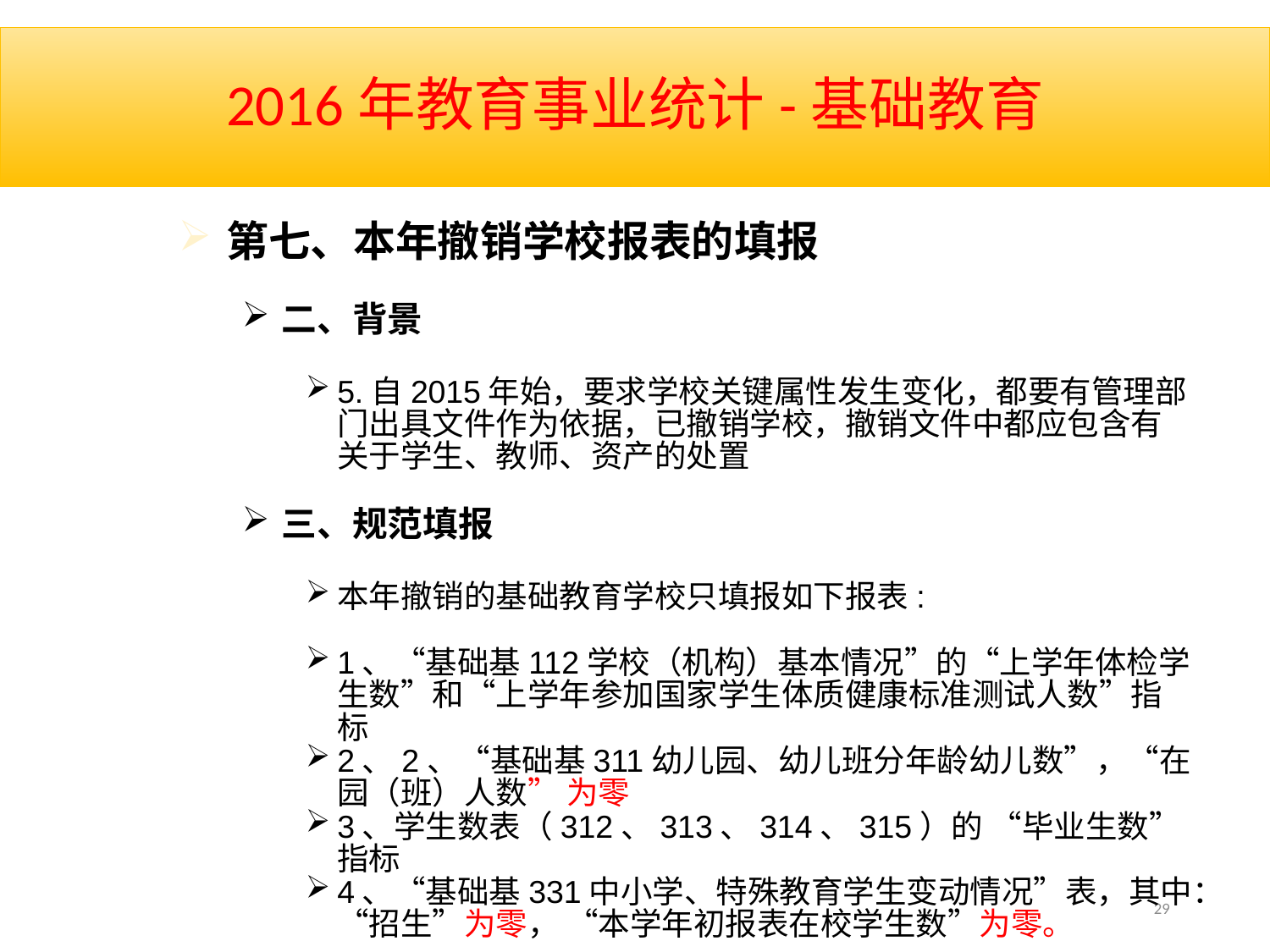

# 2016年教育事业统计-基础教育
第七、本年撤销学校报表的填报

二、背景

5.自2015年始，要求学校关键属性发生变化，都要有管理部门出具文件作为依据，已撤销学校，撤销文件中都应包含有关于学生、教师、资产的处置

三、规范填报

本年撤销的基础教育学校只填报如下报表:

1、“基础基112学校（机构）基本情况”的“上学年体检学生数”和“上学年参加国家学生体质健康标准测试人数”指标
2、2、“基础基311幼儿园、幼儿班分年龄幼儿数”，“在园（班）人数” 为零
3、学生数表（312、313、314、315）的 “毕业生数”指标
4、“基础基331中小学、特殊教育学生变动情况”表，其中：“招生”为零， “本学年初报表在校学生数”为零。

29